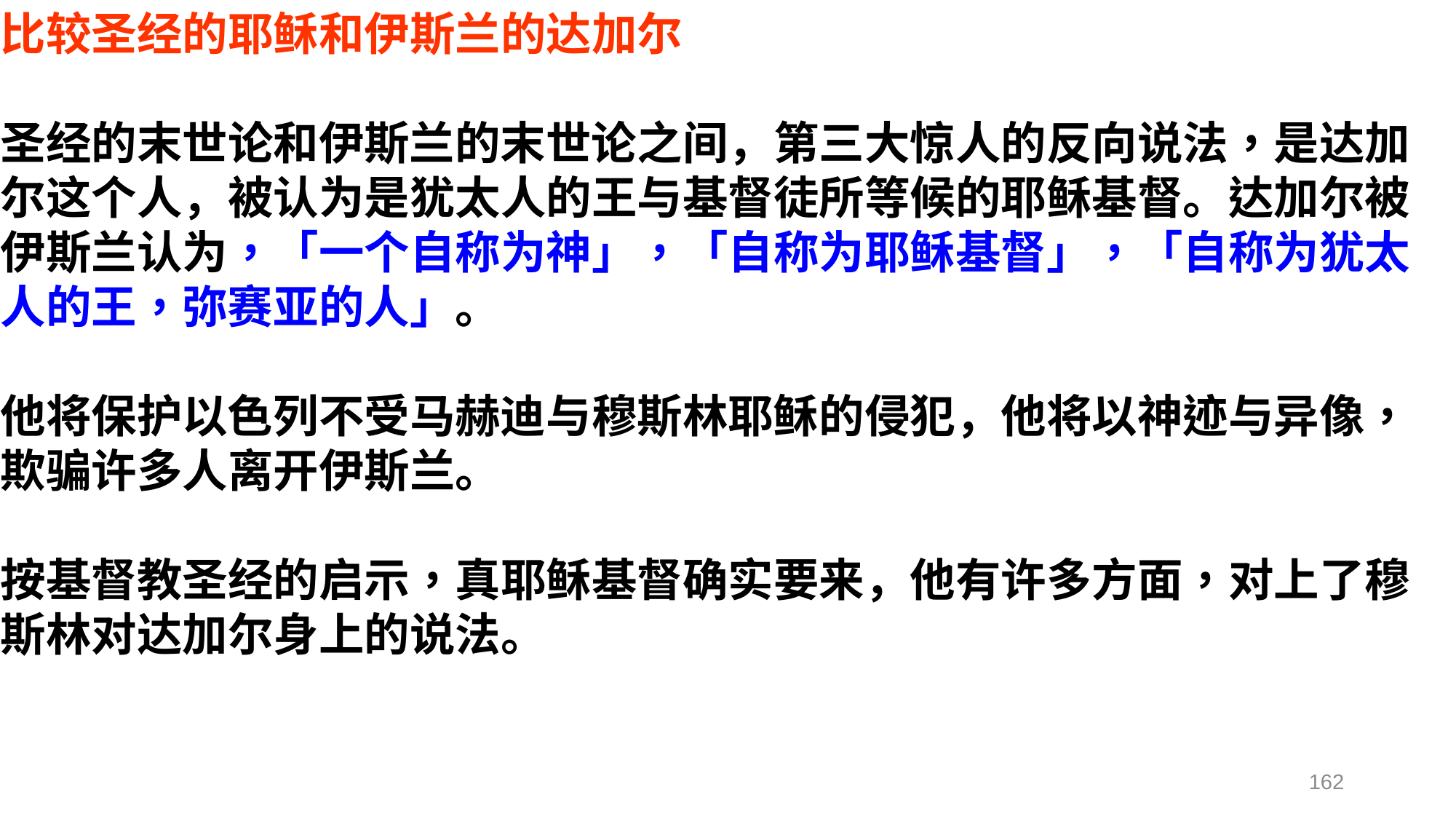

比较圣经的耶稣和伊斯兰的达加尔

圣经的末世论和伊斯兰的末世论之间，第三大惊人的反向说法，是达加尔这个人，被认为是犹太人的王与基督徒所等候的耶稣基督。达加尔被伊斯兰认为，「一个自称为神」，「自称为耶稣基督」，「自称为犹太人的王，弥赛亚的人」。

他将保护以色列不受马赫迪与穆斯林耶稣的侵犯，他将以神迹与异像，欺骗许多人离开伊斯兰。

按基督教圣经的启示，真耶稣基督确实要来，他有许多方面，对上了穆斯林对达加尔身上的说法。
162